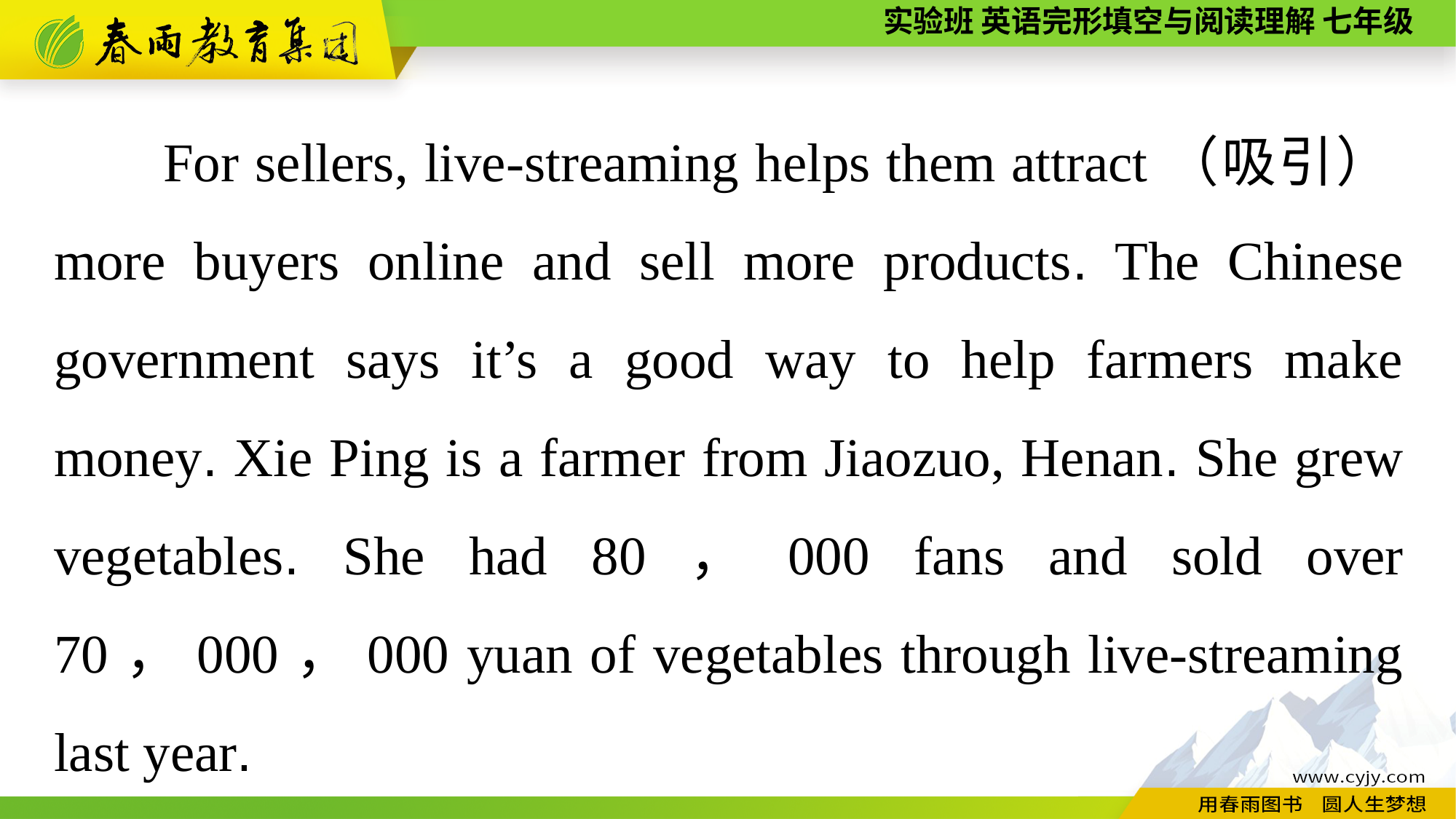

For sellers, live-streaming helps them attract（吸引）more buyers online and sell more products. The Chinese government says it’s a good way to help farmers make money. Xie Ping is a farmer from Jiaozuo, Henan. She grew vegetables. She had 80，000 fans and sold over 70，000，000 yuan of vegetables through live-streaming last year.